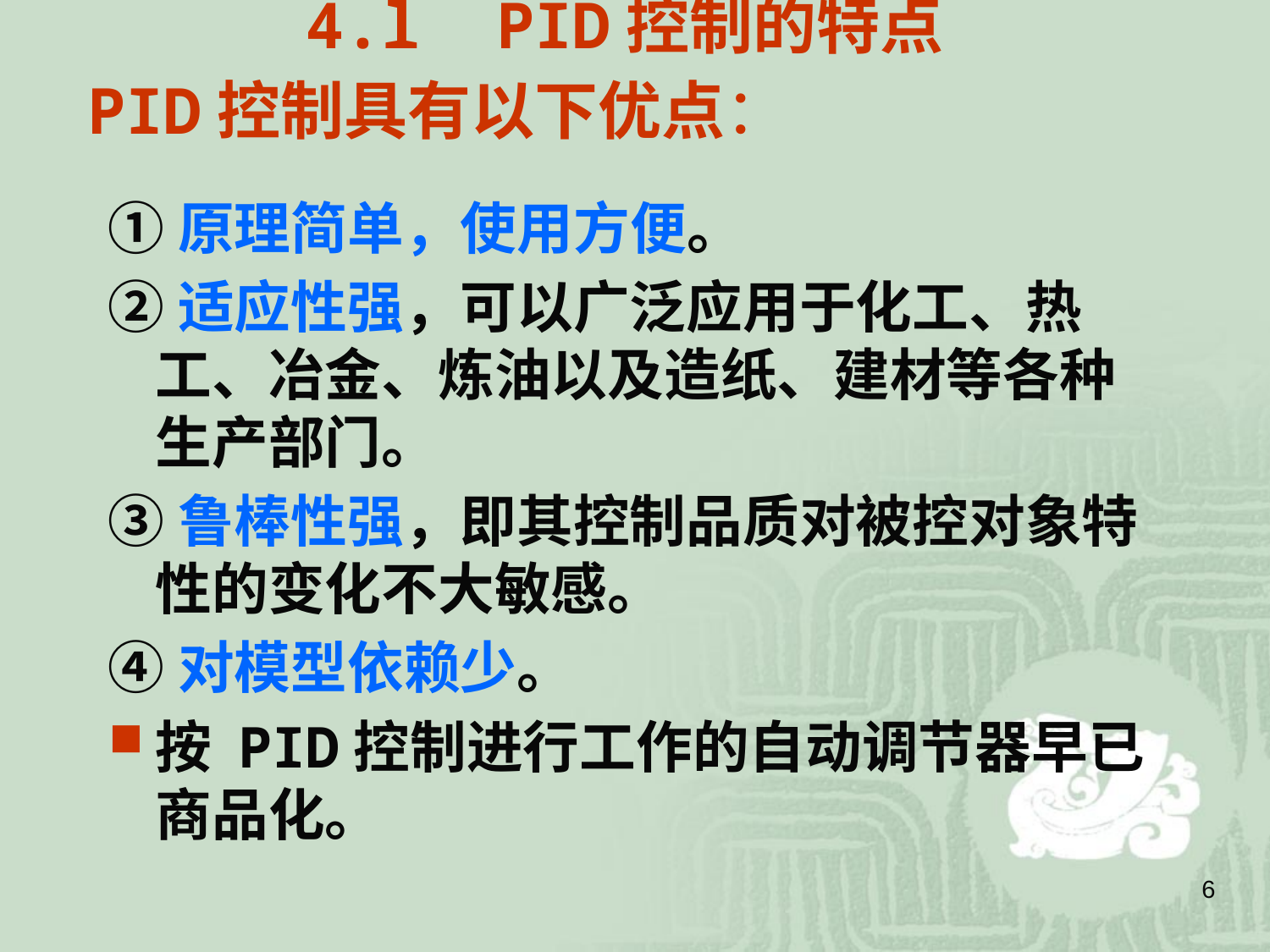

4.l  PID控制的特点
# PID控制具有以下优点：
①原理简单，使用方便。
②适应性强，可以广泛应用于化工、热工、冶金、炼油以及造纸、建材等各种生产部门。
③鲁棒性强，即其控制品质对被控对象特性的变化不大敏感。
④对模型依赖少。
按 PID控制进行工作的自动调节器早已商品化。

6